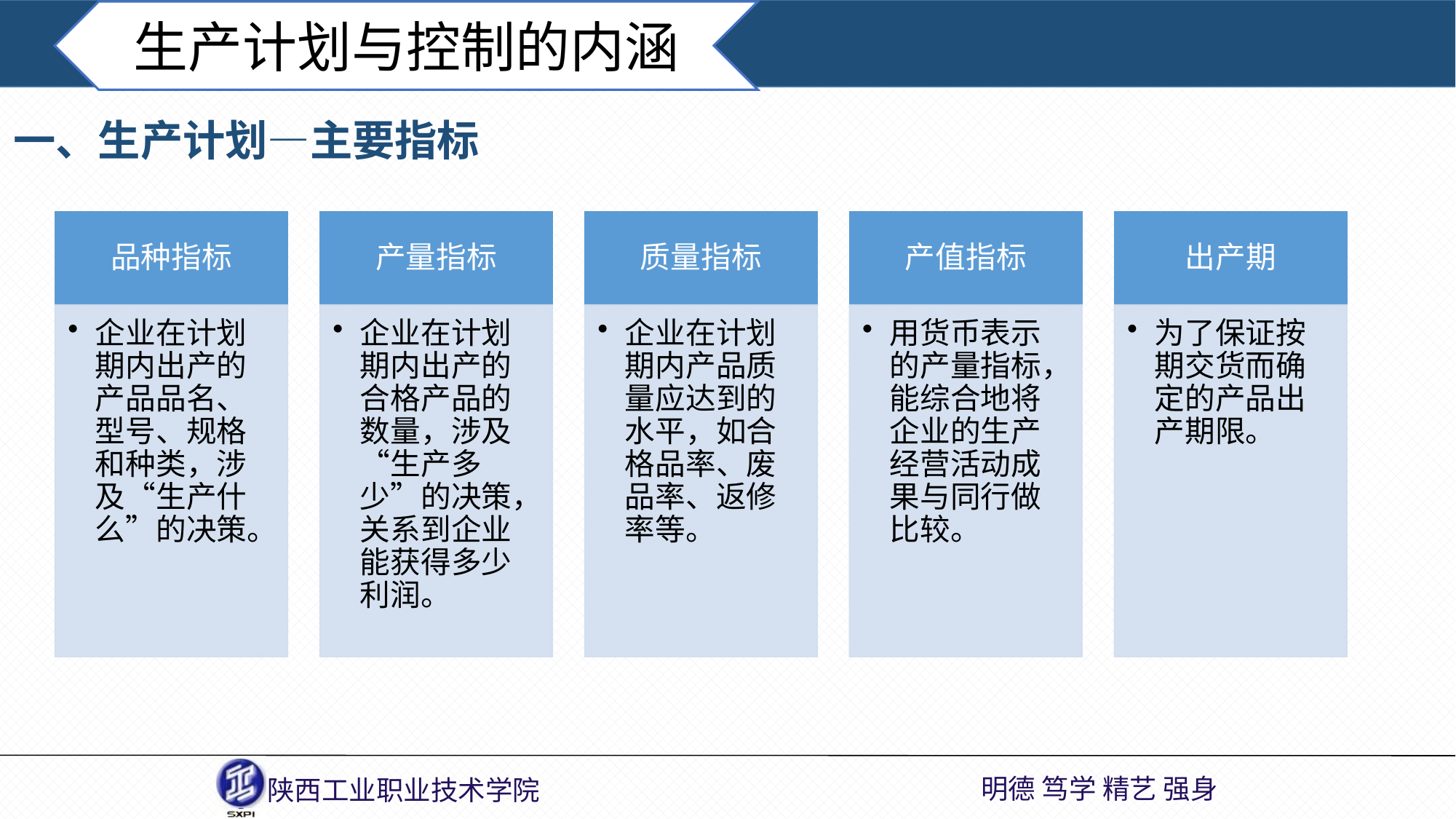

生产计划与控制的内涵
一、生产计划—主要指标
品种指标
企业在计划期内出产的产品品名、型号、规格和种类，涉及“生产什么”的决策。
产量指标
企业在计划期内出产的合格产品的数量，涉及“生产多少”的决策，关系到企业能获得多少利润。
质量指标
企业在计划期内产品质量应达到的水平，如合格品率、废品率、返修率等。
产值指标
用货币表示的产量指标，能综合地将企业的生产经营活动成果与同行做比较。
出产期
为了保证按期交货而确定的产品出产期限。